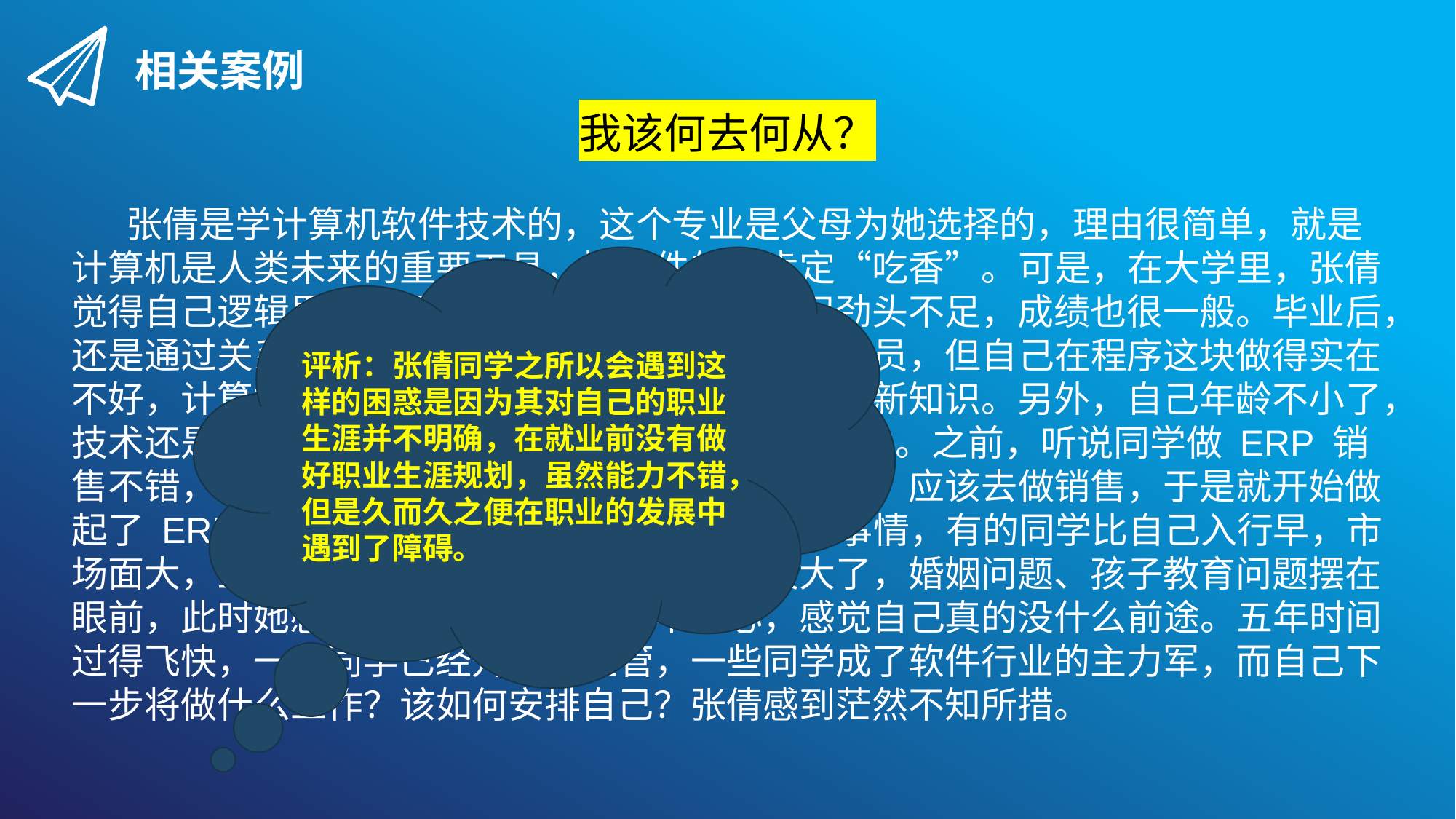

相关案例
我该何去何从？
张倩是学计算机软件技术的，这个专业是父母为她选择的，理由很简单，就是计算机是人类未来的重要工具，搞软件的人肯定“吃香”。可是，在大学里，张倩觉得自己逻辑思维不强，不适合软件行业，学习劲头不足，成绩也很一般。毕业后，还是通过关系进入一家私企软件公司做了两年程序员，但自己在程序这块做得实在不好，计算机更新太快，自己也没那么多精力去更新知识。另外，自己年龄不小了，技术还是停滞不前，IT 业又是一个吃青春饭的行业。之前，听说同学做 ERP 销售不错，心想自己口才好，爱交朋友，沟通能力强，应该去做销售，于是就开始做起了 ERP 销售。可是，开创市场也不是容易的事情，有的同学比自己入行早，市场面大，业绩也比自己好，再加上年龄一天天大了，婚姻问题、孩子教育问题摆在眼前，此时她感觉自己做销售已经力不从心，感觉自己真的没什么前途。五年时间过得飞快，一些同学已经升职为主管，一些同学成了软件行业的主力军，而自己下一步将做什么工作？该如何安排自己？张倩感到茫然不知所措。
评析：张倩同学之所以会遇到这样的困惑是因为其对自己的职业生涯并不明确，在就业前没有做好职业生涯规划，虽然能力不错，但是久而久之便在职业的发展中遇到了障碍。